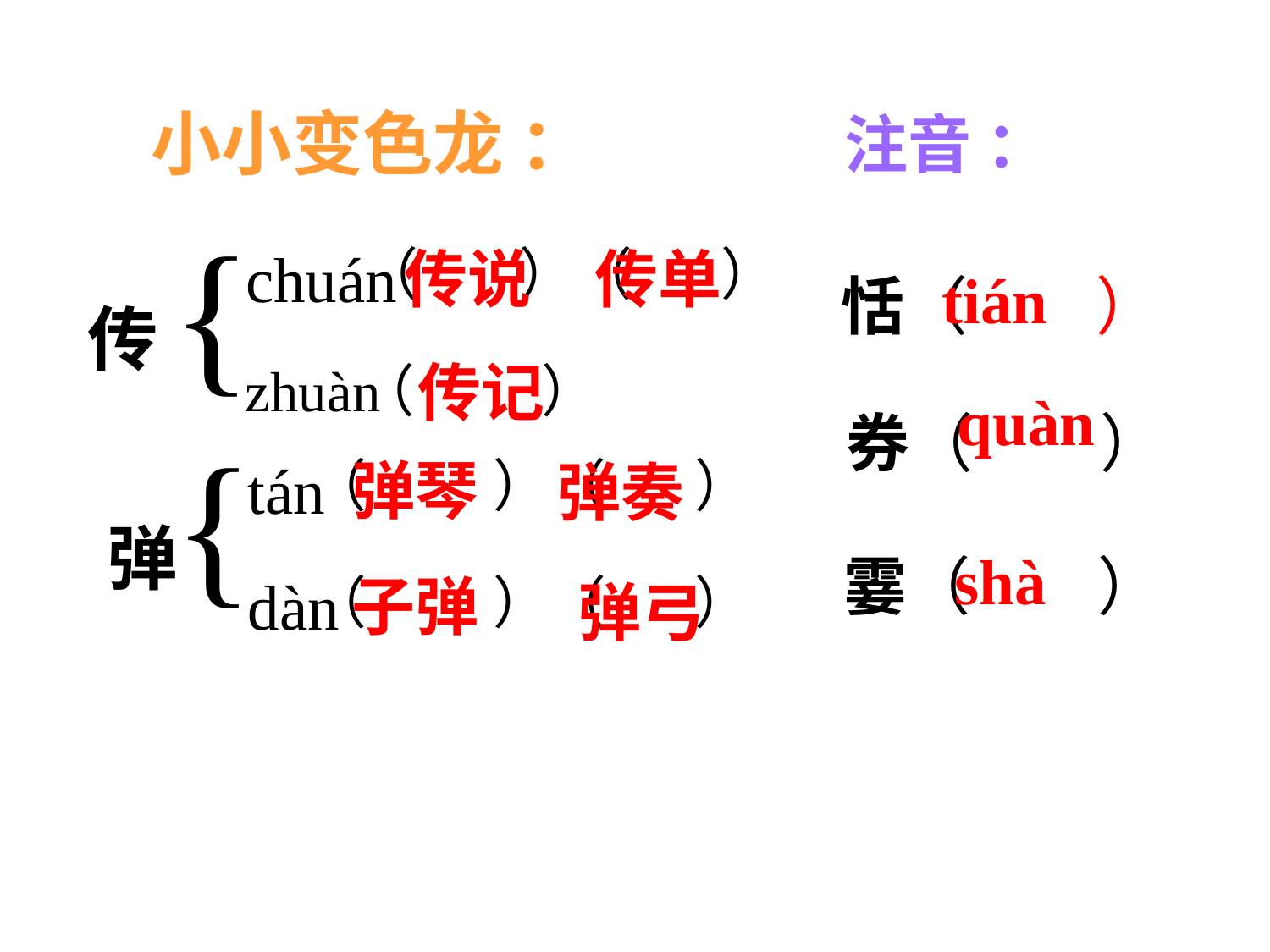

小小变色龙 ：
注音 ：

{

chuán
（        ）（       ）
传说
传单
tián
恬（         ）
传

传记
zhuàn
（          ）

{

quàn
券（         ）
tán
（          ）（       ）
弹琴
弹奏
弹
shà
霎（         ）
dàn
（          ）（       ）
子弹
弹弓